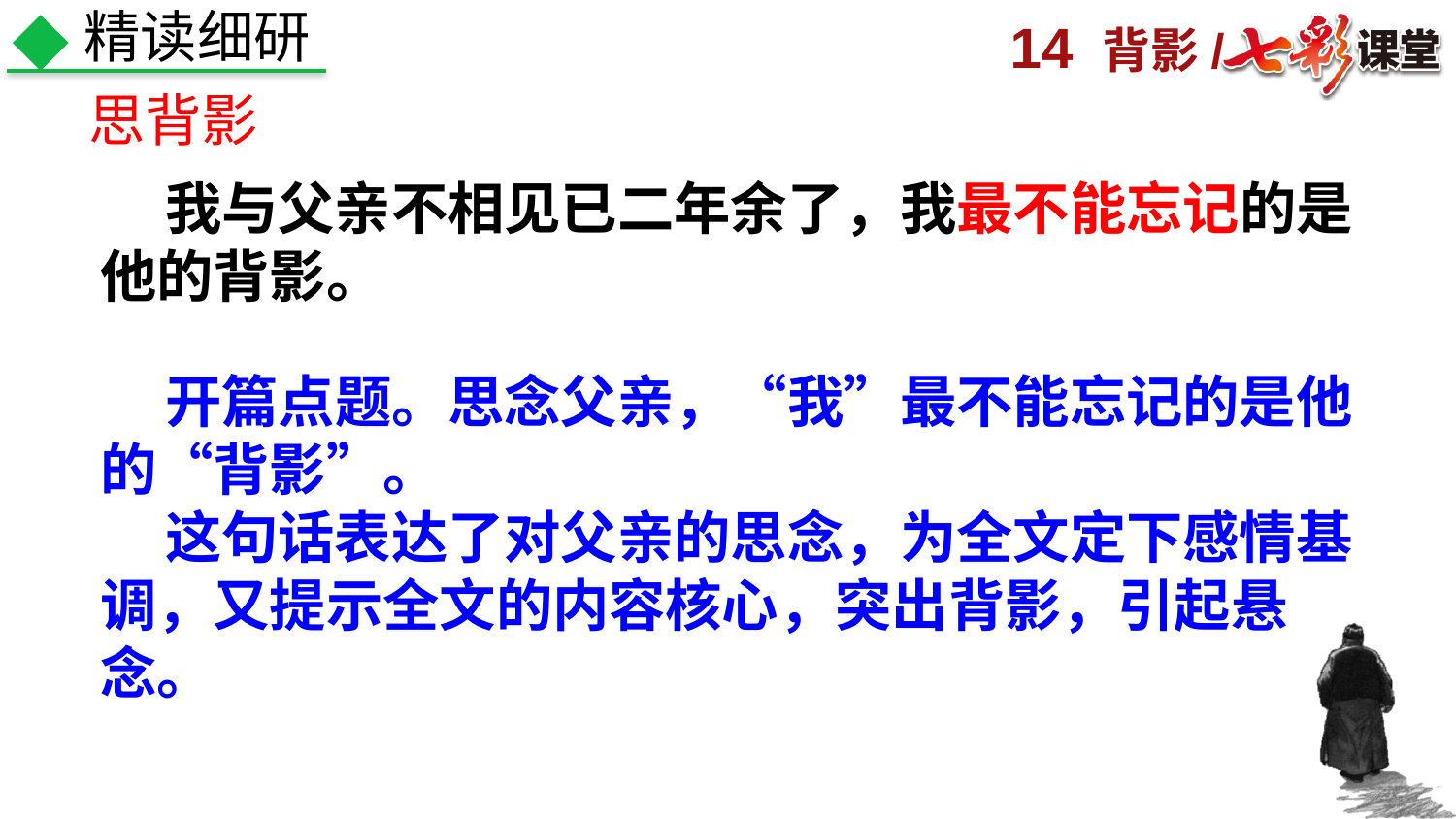

精读细研

思背影
    我与父亲不相见已二年余了，我最不能忘记的是他的背影。
    开篇点题。思念父亲，“我”最不能忘记的是他的“背影”。
    这句话表达了对父亲的思念，为全文定下感情基调，又提示全文的内容核心，突出背影，引起悬念。